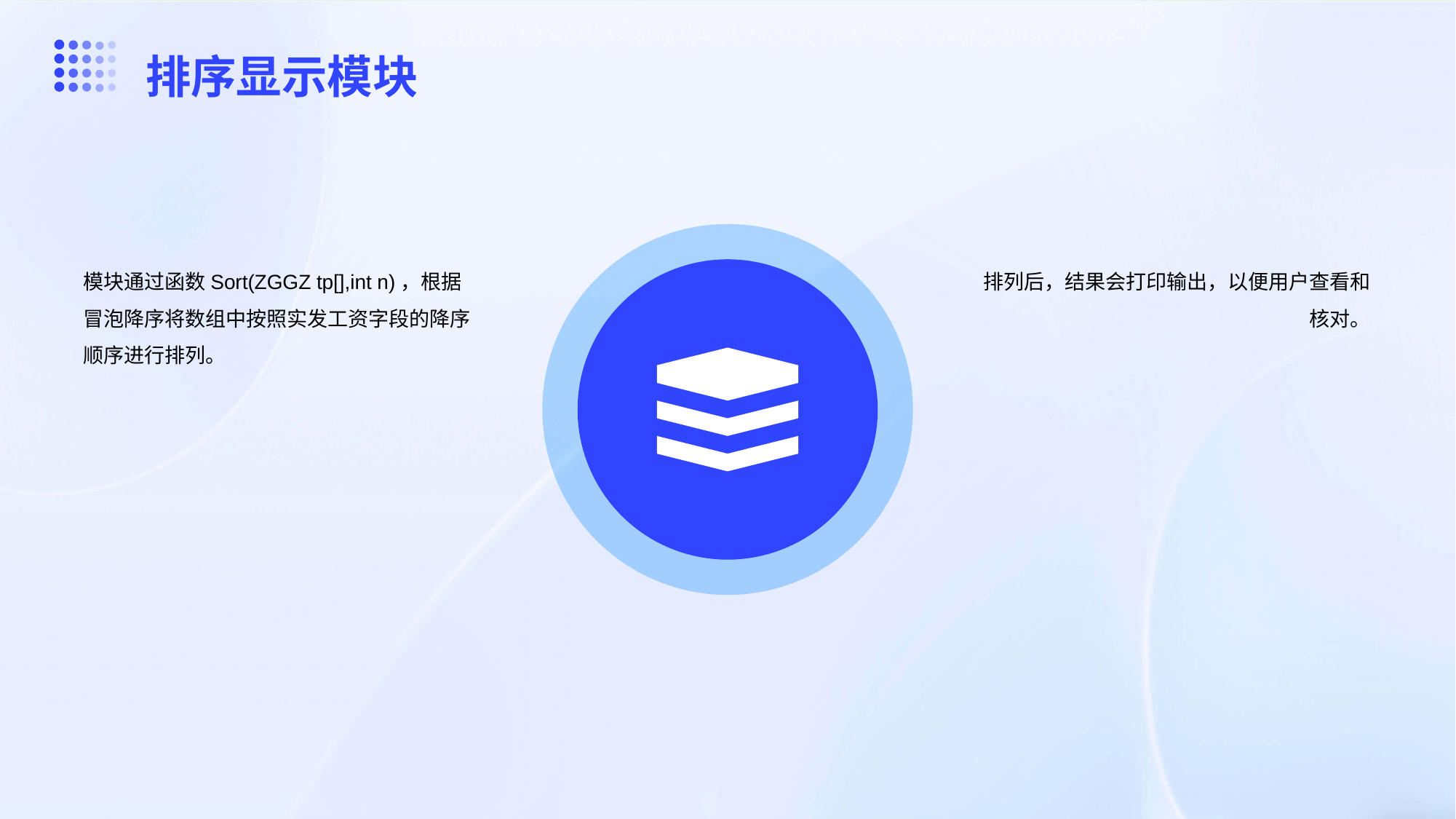

排序显示模块

模块通过函数Sort(ZGGZ tp[],int n)，根据冒泡降序将数组中按照实发工资字段的降序顺序进行排列。
排列后，结果会打印输出，以便用户查看和核对。